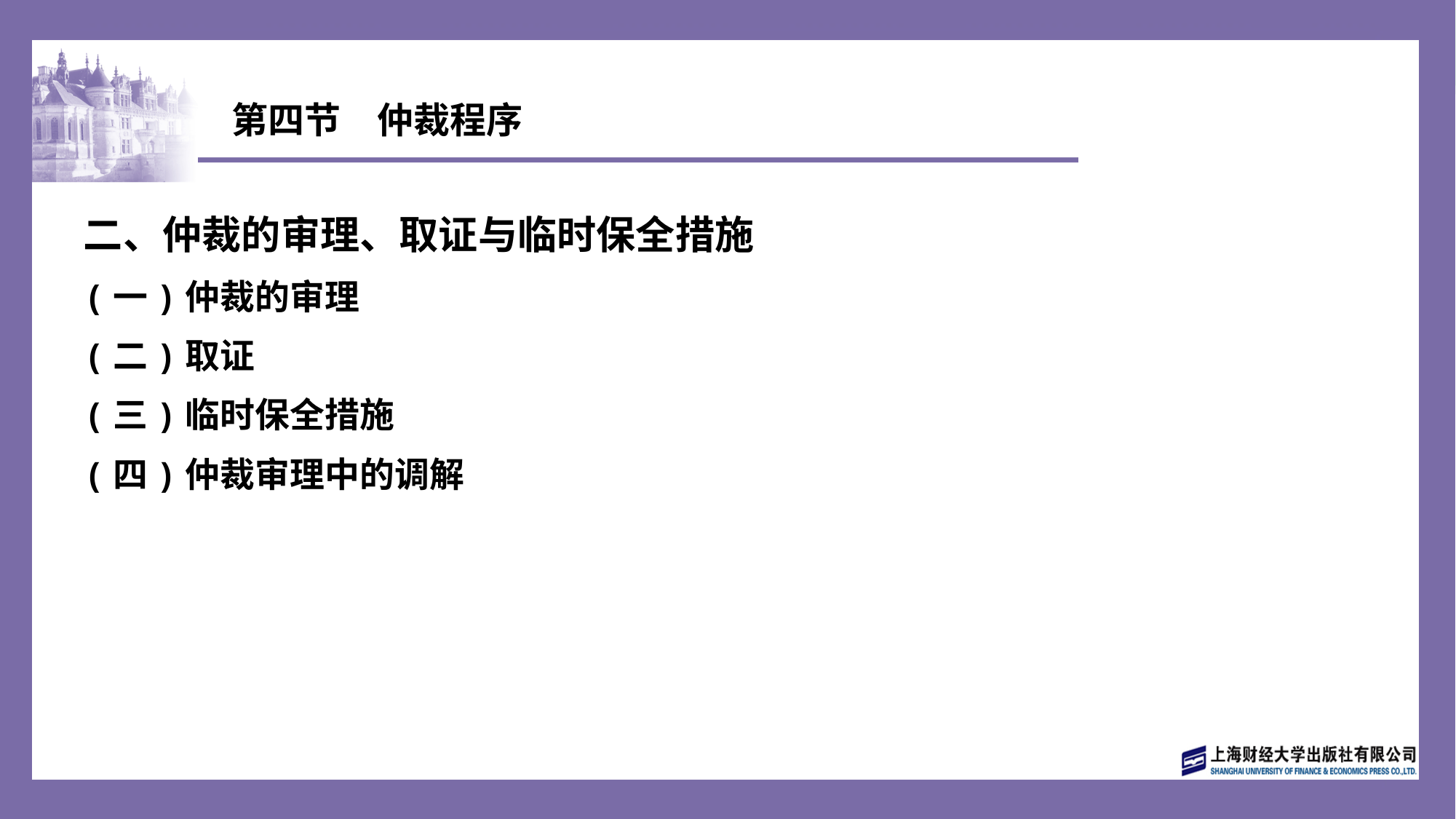

# 第四节　仲裁程序
二、仲裁的审理、取证与临时保全措施
(一)仲裁的审理
(二)取证
(三)临时保全措施
(四)仲裁审理中的调解